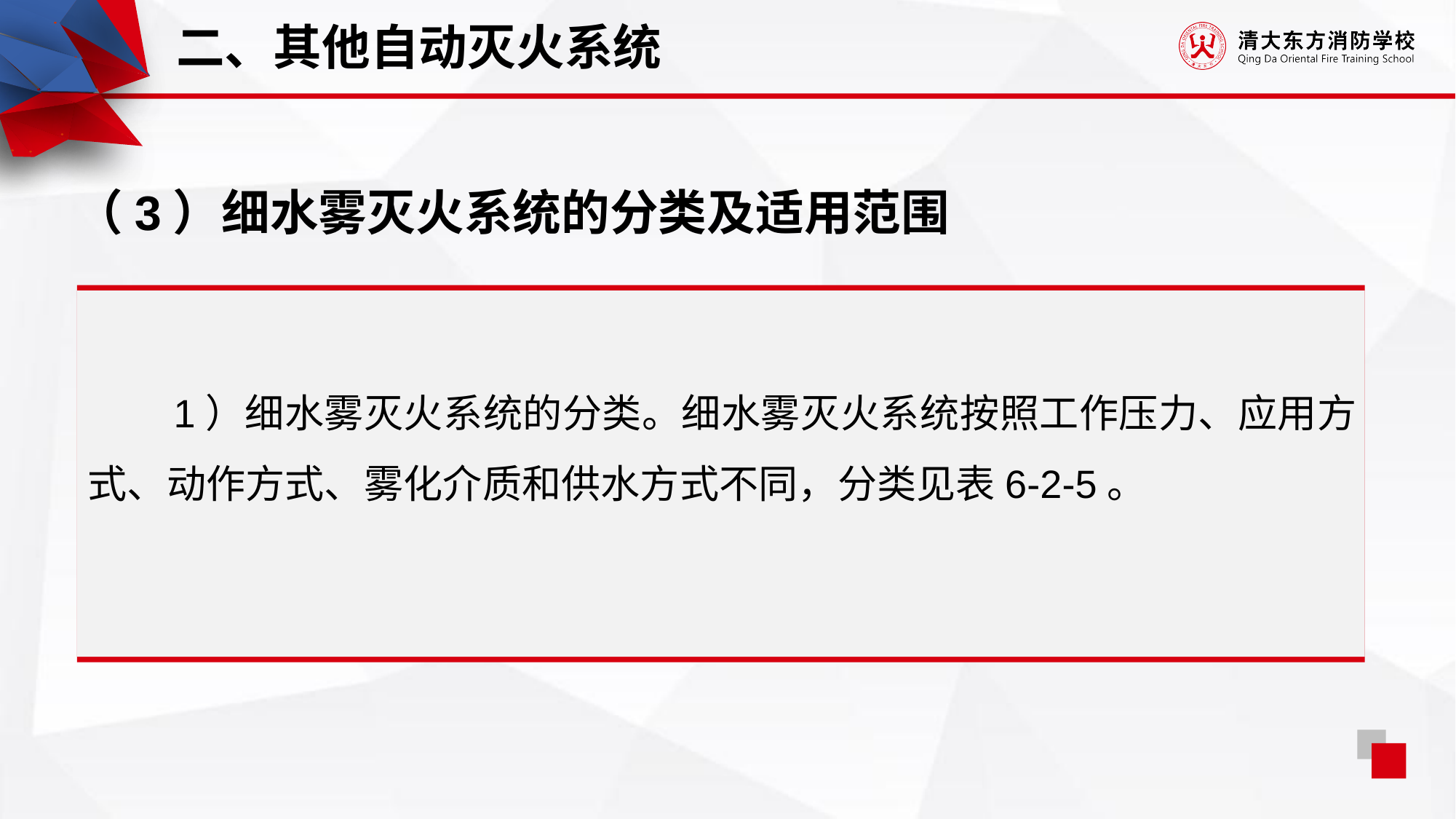

二、其他自动灭火系统

（3）细水雾灭火系统的分类及适用范围

1）细水雾灭火系统的分类。细水雾灭火系统按照工作压力、应用方式、动作方式、雾化介质和供水方式不同，分类见表6-2-5。